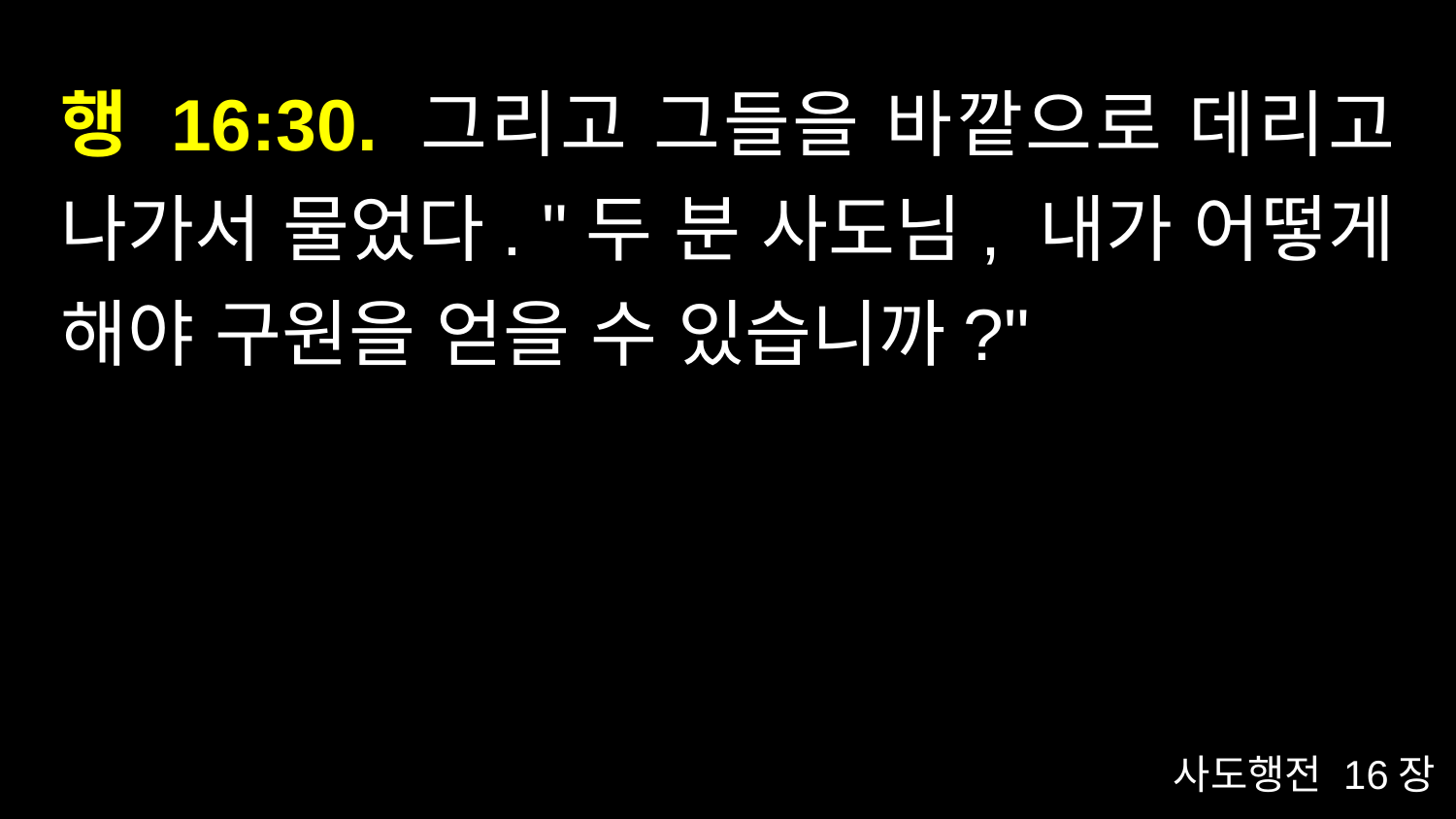

# 행 16:30. 그리고 그들을 바깥으로 데리고 나가서 물었다. "두 분 사도님, 내가 어떻게 해야 구원을 얻을 수 있습니까?"
사도행전 16장